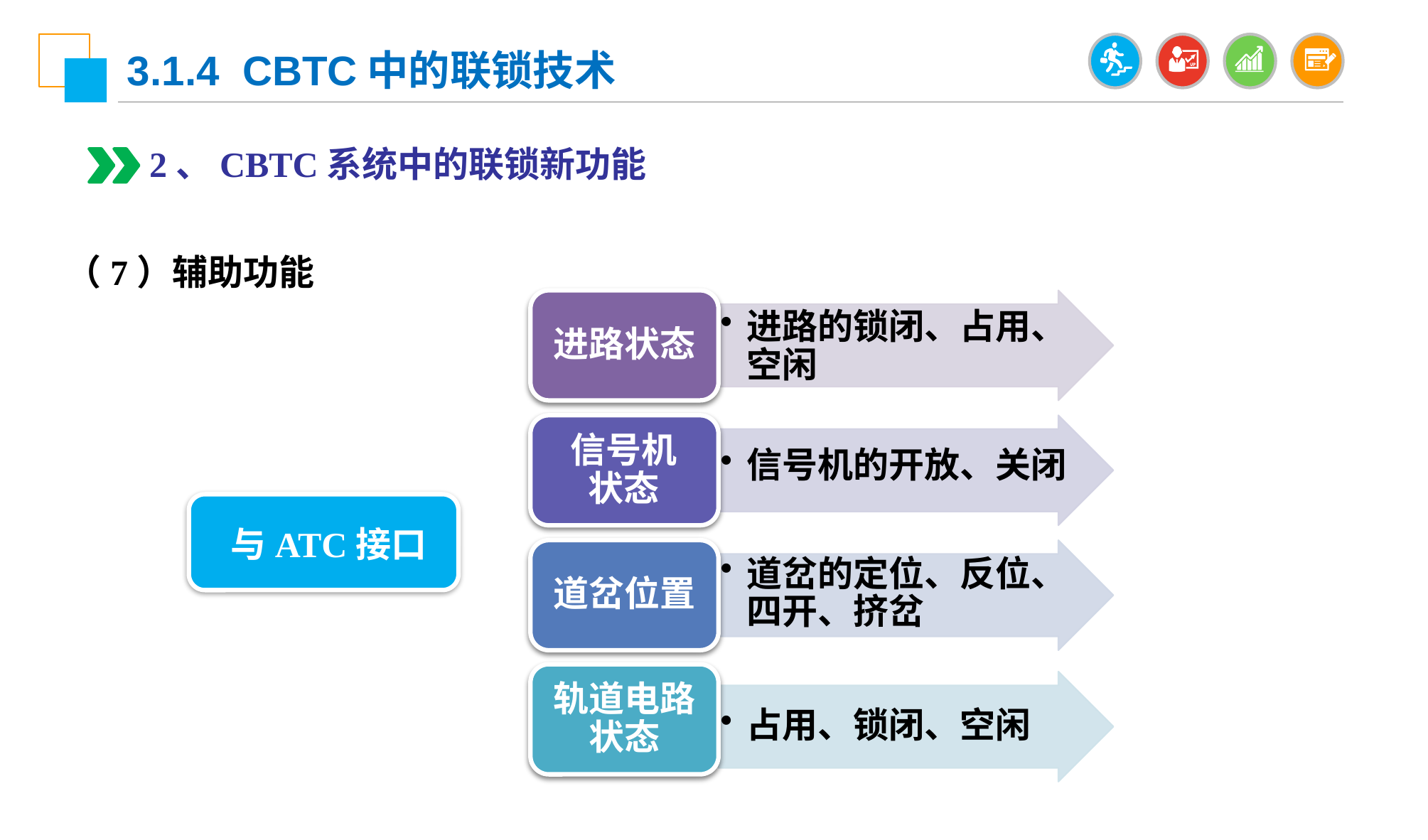

3.1.4  CBTC中的联锁技术
2、CBTC系统中的联锁新功能

（7）辅助功能

进路状态

进路的锁闭、占用、空闲

信号机状态

信号机的开放、关闭

与ATC接口

道岔位置

道岔的定位、反位、四开、挤岔

轨道电路状态

占用、锁闭、空闲